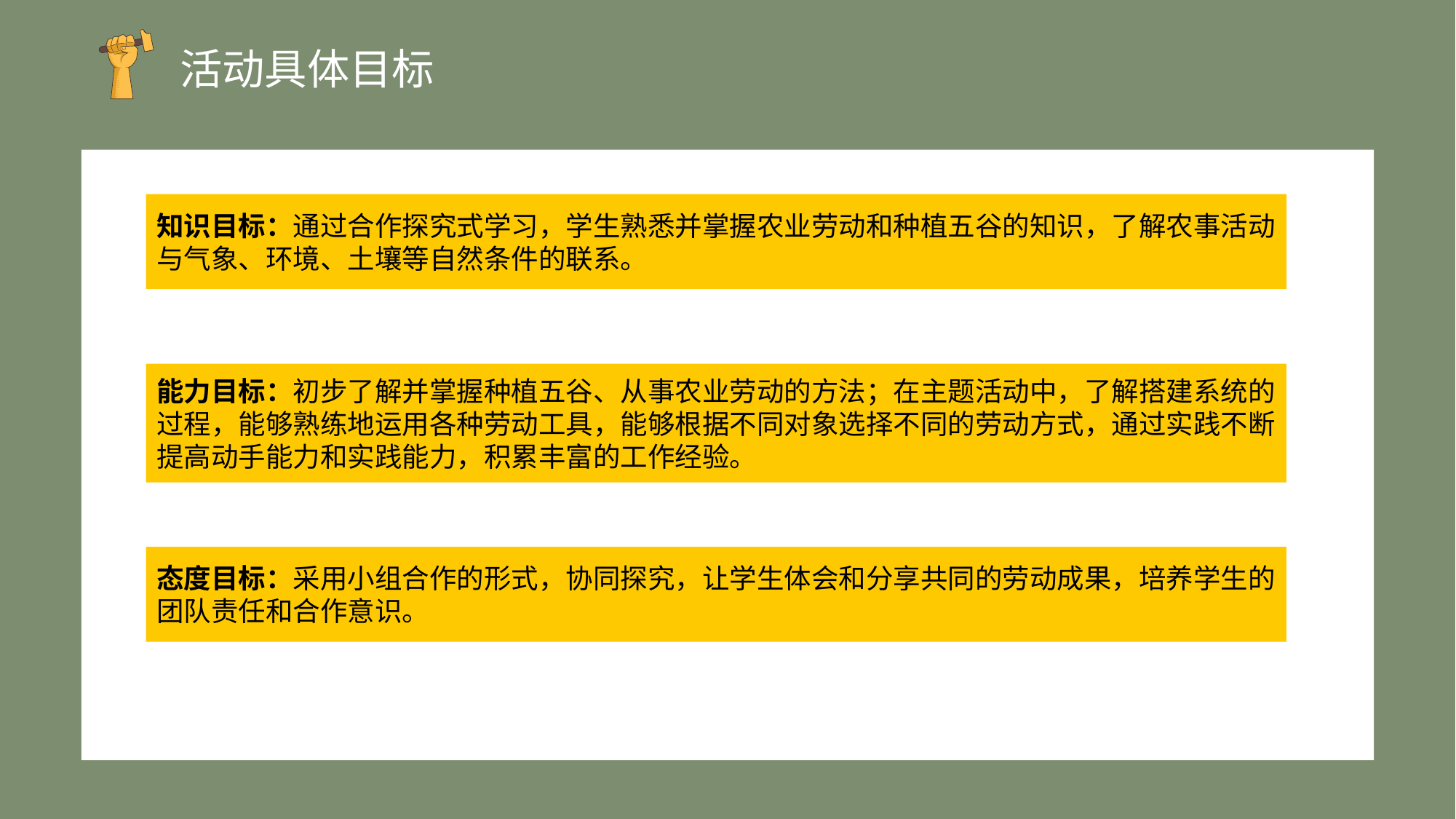

活动具体目标

知识目标：通过合作探究式学习，学生熟悉并掌握农业劳动和种植五谷的知识，了解农事活动与气象、环境、土壤等自然条件的联系。
能力目标：初步了解并掌握种植五谷、从事农业劳动的方法；在主题活动中，了解搭建系统的过程，能够熟练地运用各种劳动工具，能够根据不同对象选择不同的劳动方式，通过实践不断提高动手能力和实践能力，积累丰富的工作经验。
态度目标：采用小组合作的形式，协同探究，让学生体会和分享共同的劳动成果，培养学生的团队责任和合作意识。